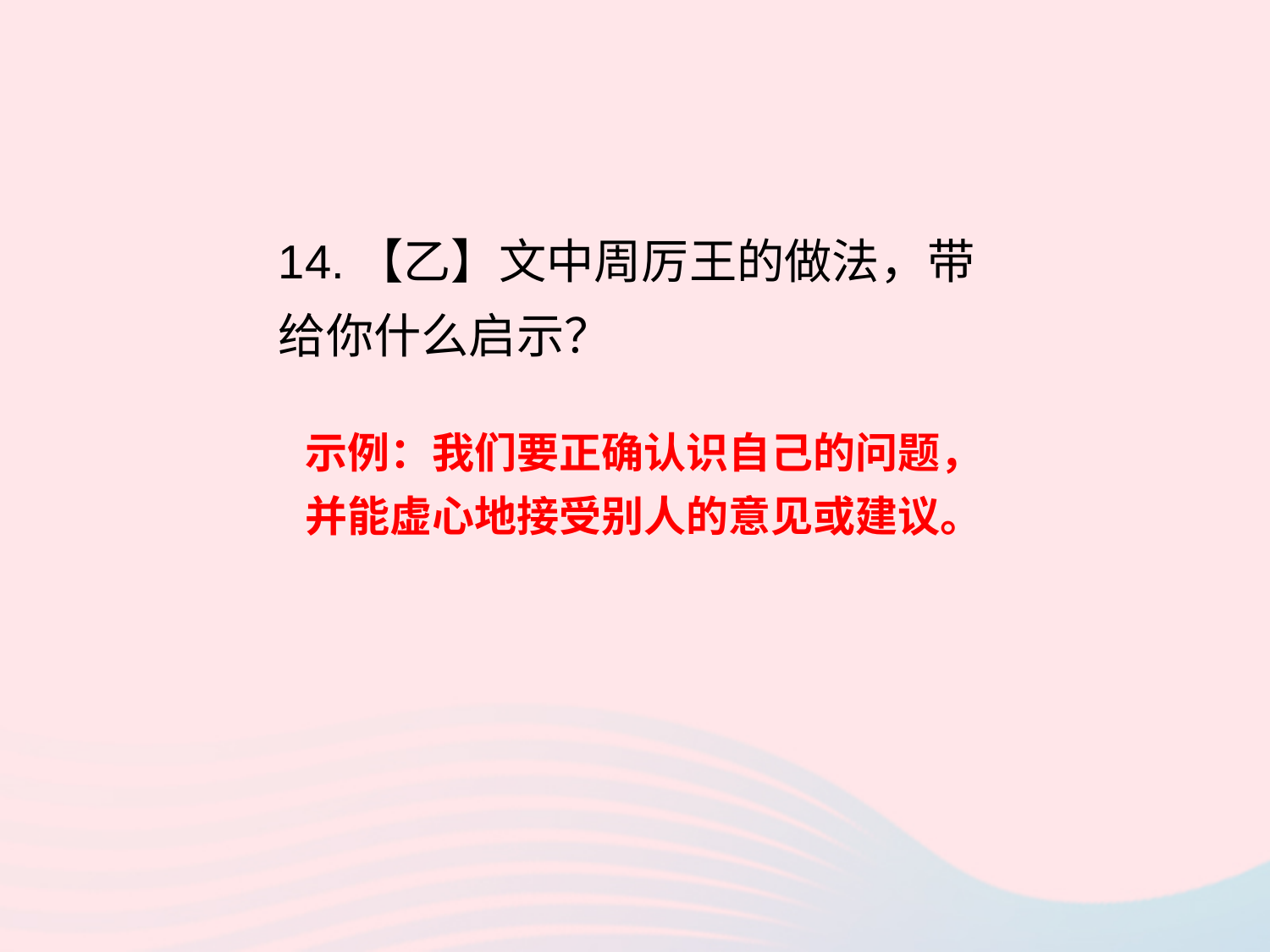

14.【乙】文中周厉王的做法，带给你什么启示？
示例：我们要正确认识自己的问题，并能虚心地接受别人的意见或建议。